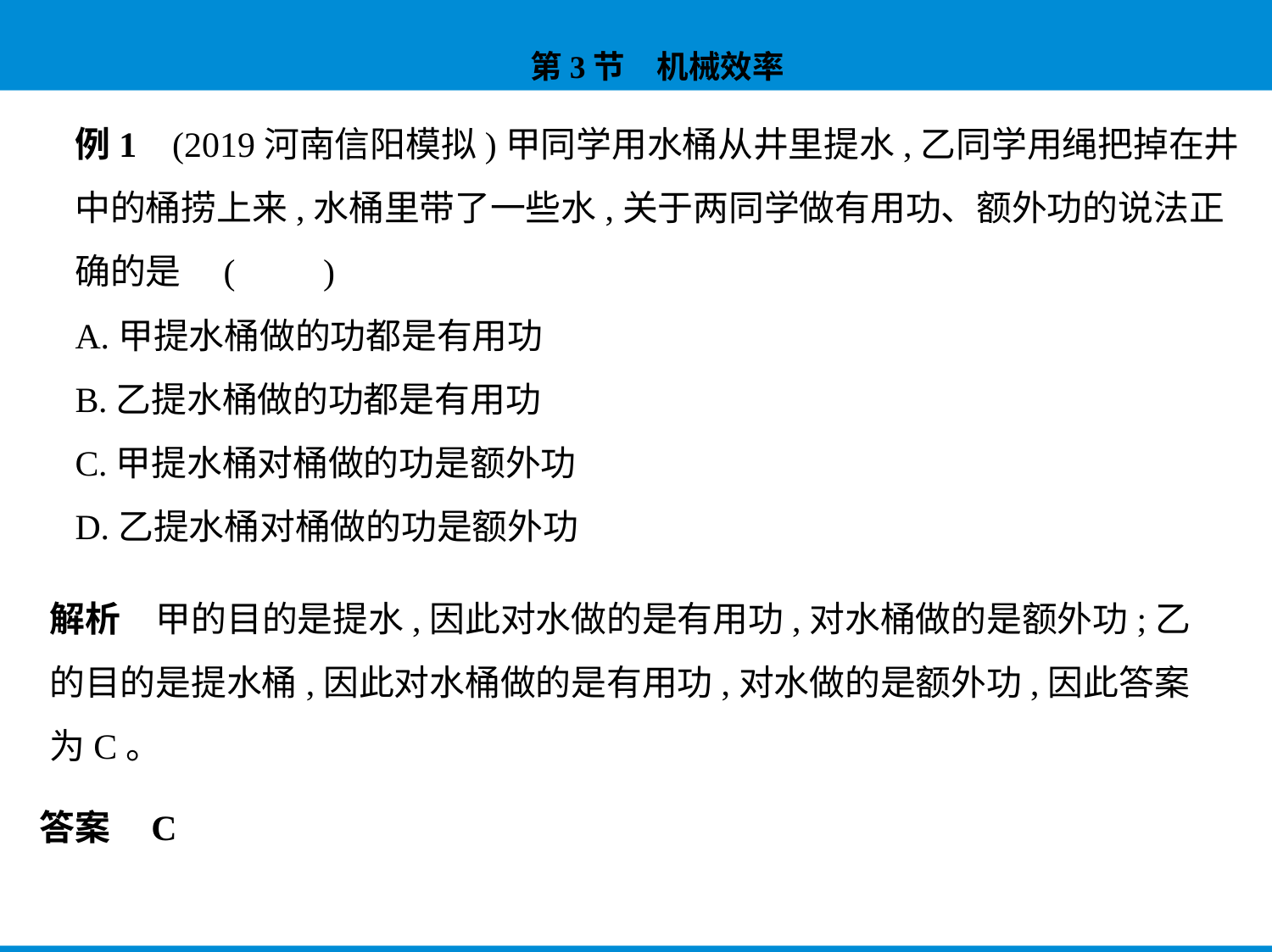

例1    (2019河南信阳模拟)甲同学用水桶从井里提水,乙同学用绳把掉在井
中的桶捞上来,水桶里带了一些水,关于两同学做有用功、额外功的说法正
确的是 (　　)
A.甲提水桶做的功都是有用功
B.乙提水桶做的功都是有用功
C.甲提水桶对桶做的功是额外功
D.乙提水桶对桶做的功是额外功
解析　甲的目的是提水,因此对水做的是有用功,对水桶做的是额外功;乙
的目的是提水桶,因此对水桶做的是有用功,对水做的是额外功,因此答案
为C。
答案    C